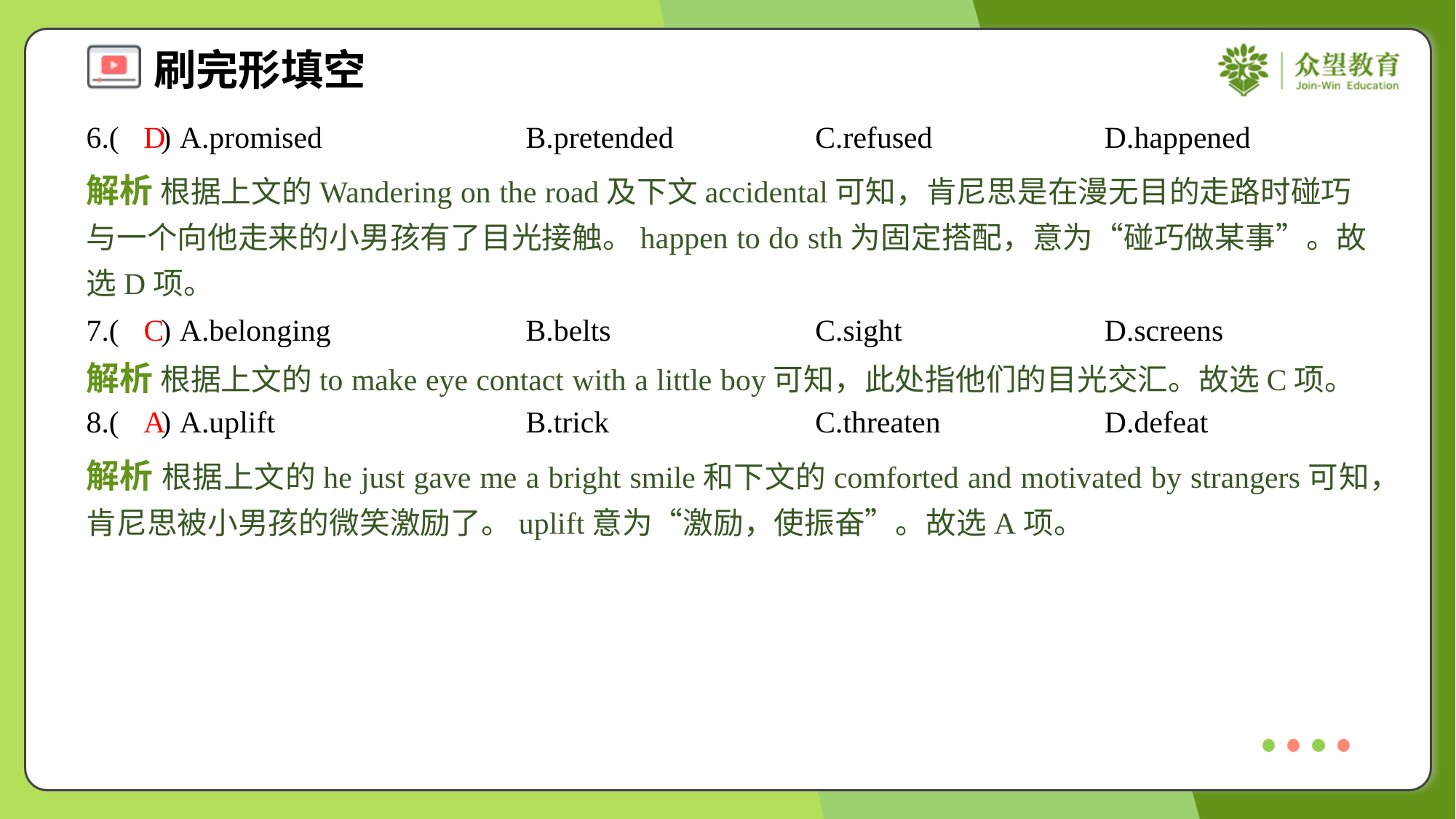

6.(     ) A.promised	B.pretended	C.refused	D.happened
D
解析 根据上文的Wandering on the road及下文accidental可知，肯尼思是在漫无目的走路时碰巧与一个向他走来的小男孩有了目光接触。happen to do sth为固定搭配，意为“碰巧做某事”。故选D项。
7.(     ) A.belonging	B.belts	C.sight	D.screens
C
解析 根据上文的to make eye contact with a little boy可知，此处指他们的目光交汇。故选C项。
8.(     ) A.uplift	B.trick	C.threaten	D.defeat
A
解析 根据上文的he just gave me a bright smile和下文的comforted and motivated by strangers可知，肯尼思被小男孩的微笑激励了。uplift意为“激励，使振奋”。故选A项。